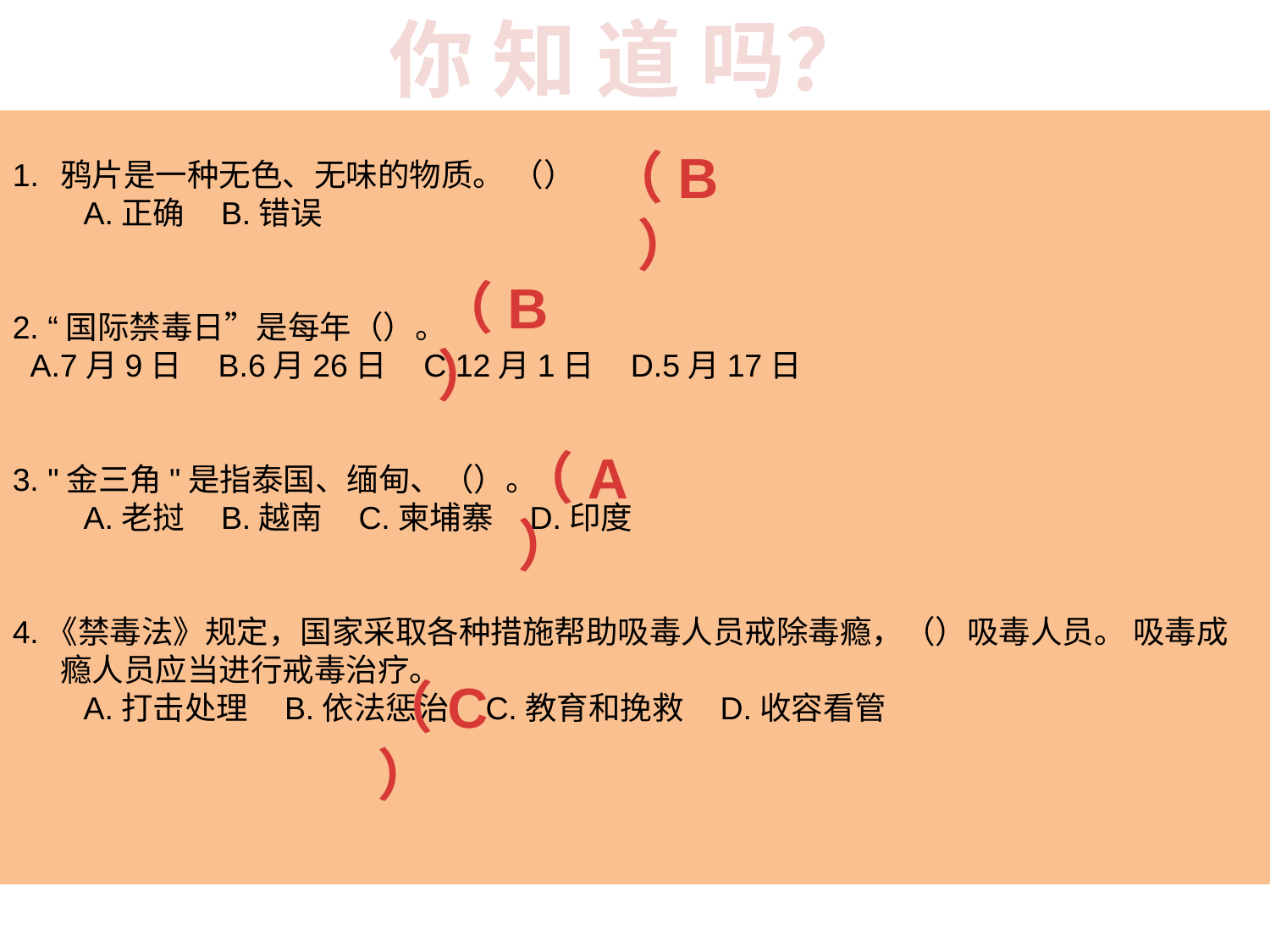

你 知 道 吗？
海洛因，俗称( b )、白海洛因，俗称( b )、白面。面。  a、大烟
鸦片是一种无色、无味的物质。 （）
        A.正确    B.错误

2. “国际禁毒日”是每年（）。
  A.7月9日    B.6月26日    C.12月1日    D.5月17日

3. "金三角"是指泰国、缅甸、（）。
        A.老挝    B.越南    C.柬埔寨    D.印度

4.《禁毒法》规定，国家采取各种措施帮助吸毒人员戒除毒瘾，（）吸毒人员。 吸毒成瘾人员应当进行戒毒治疗。
        A.打击处理    B.依法惩治    C.教育和挽救    D.收容看管

（B）
（B）
点击添加文本
点击添加文本
（A）
合成毒品
点击添加文本
（C）
点击添加文本